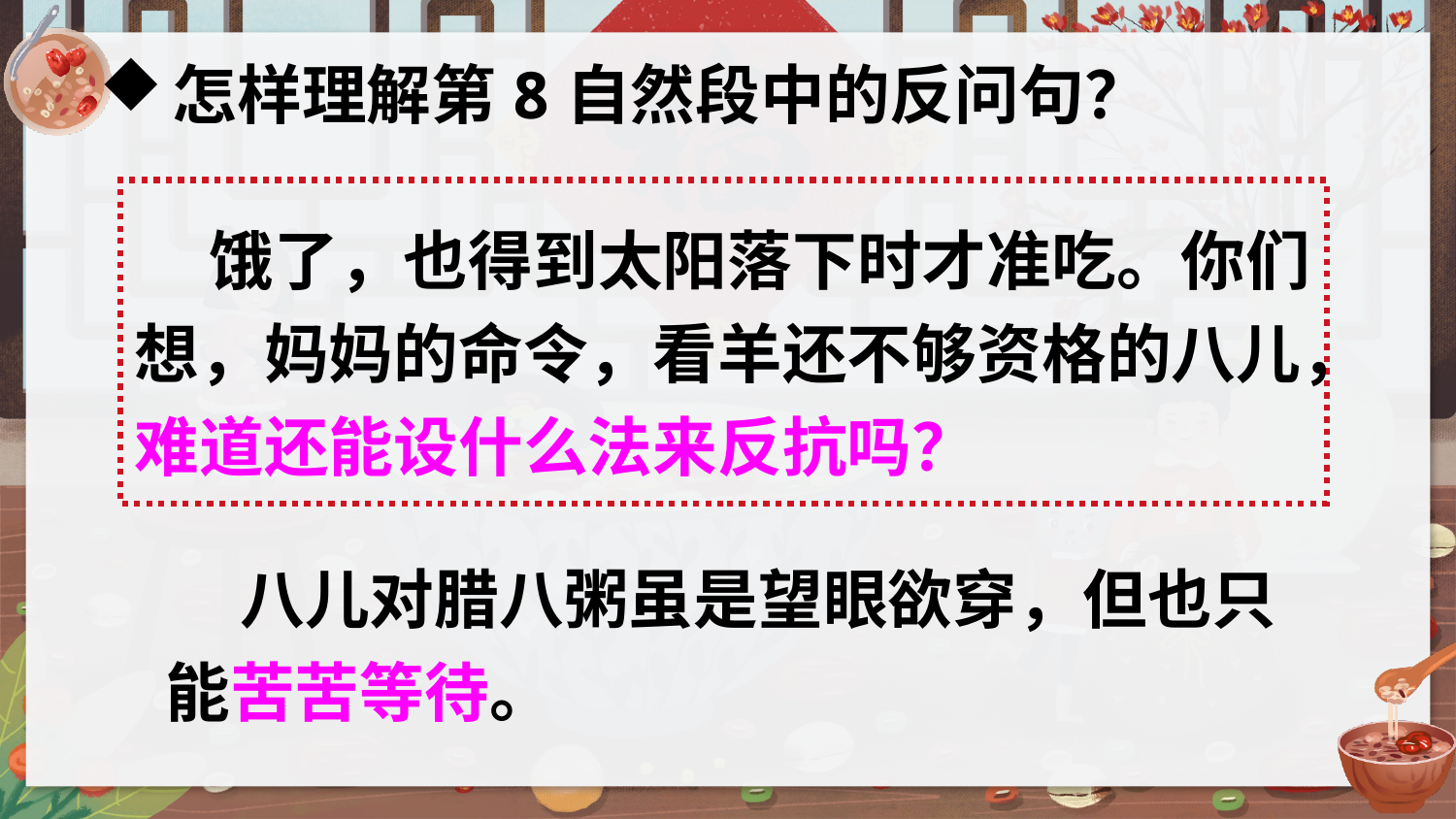

怎样理解第8自然段中的反问句？

    饿了，也得到太阳落下时才准吃。你们想，妈妈的命令，看羊还不够资格的八儿，难道还能设什么法来反抗吗？
    八儿对腊八粥虽是望眼欲穿，但也只能苦苦等待。